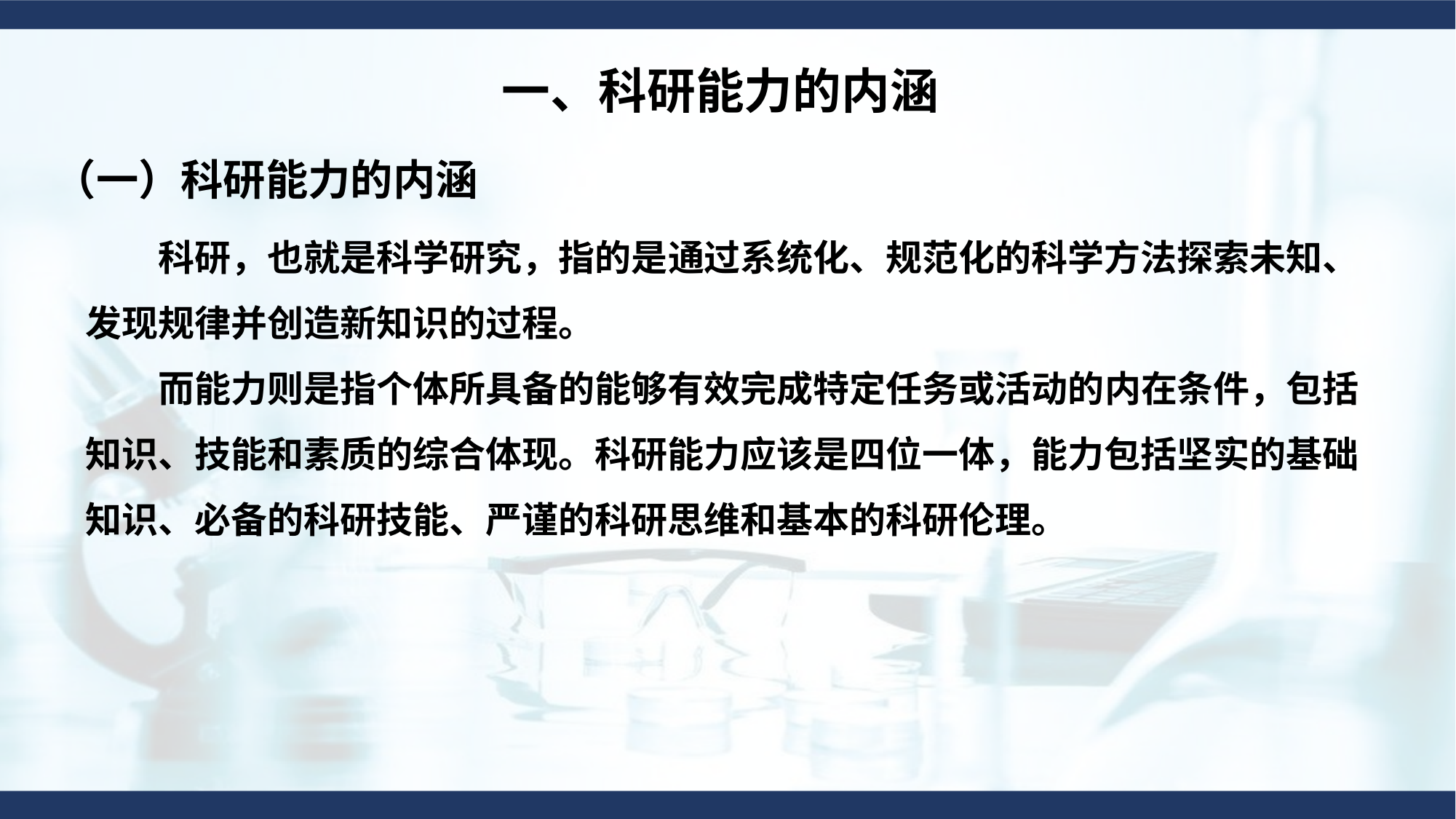

一、科研能力的内涵
（一）科研能力的内涵
科研，也就是科学研究，指的是通过系统化、规范化的科学方法探索未知、发现规律并创造新知识的过程。
而能力则是指个体所具备的能够有效完成特定任务或活动的内在条件，包括知识、技能和素质的综合体现。科研能力应该是四位一体，能力包括坚实的基础知识、必备的科研技能、严谨的科研思维和基本的科研伦理。